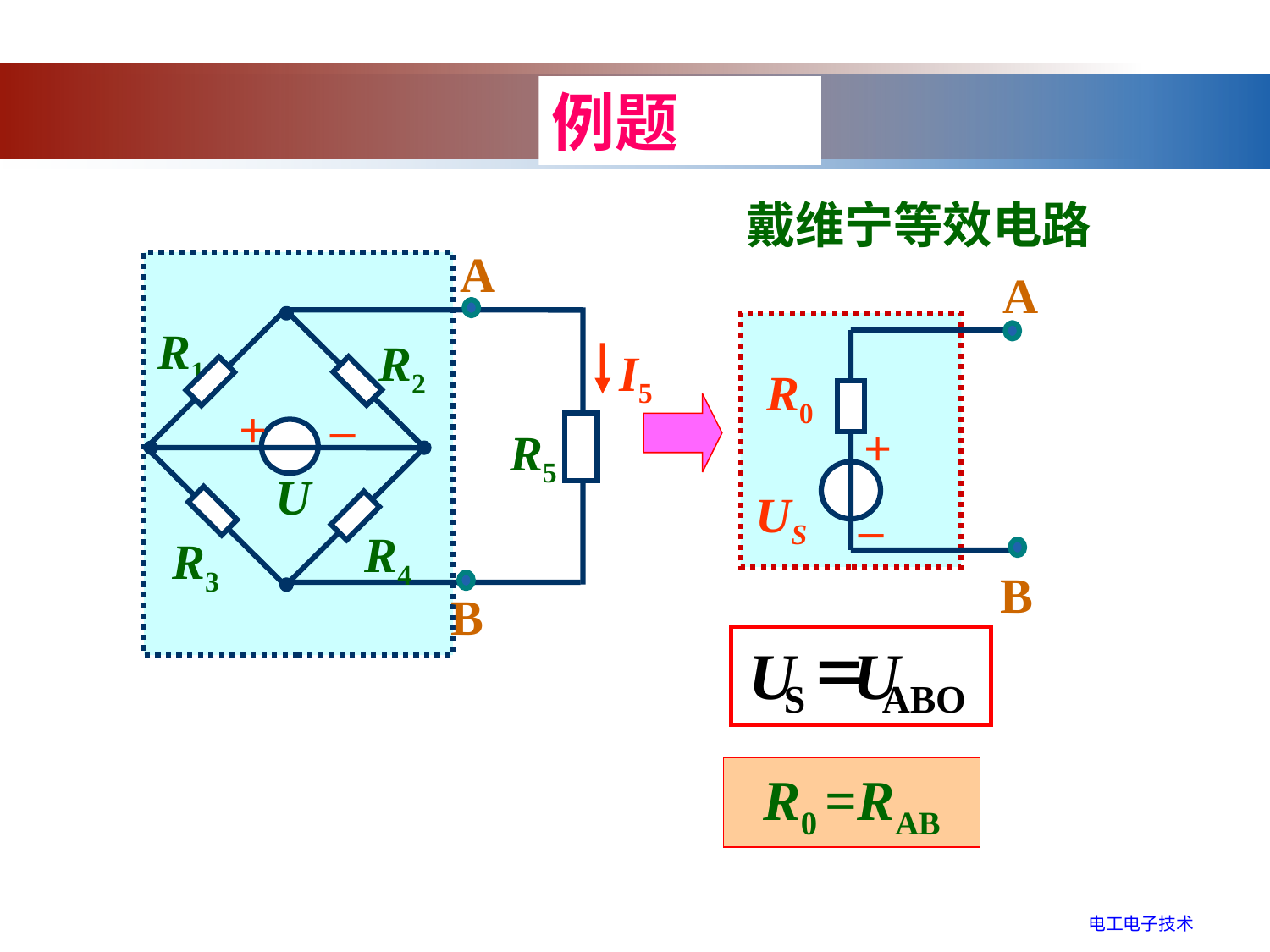

例题
戴维宁等效电路
A

R0

+

_
US
B

A

R1
R2
I5

_
+

R5

U

R4
R3

B

=

U
U
S
ABO
R0 =RAB
电工电子技术